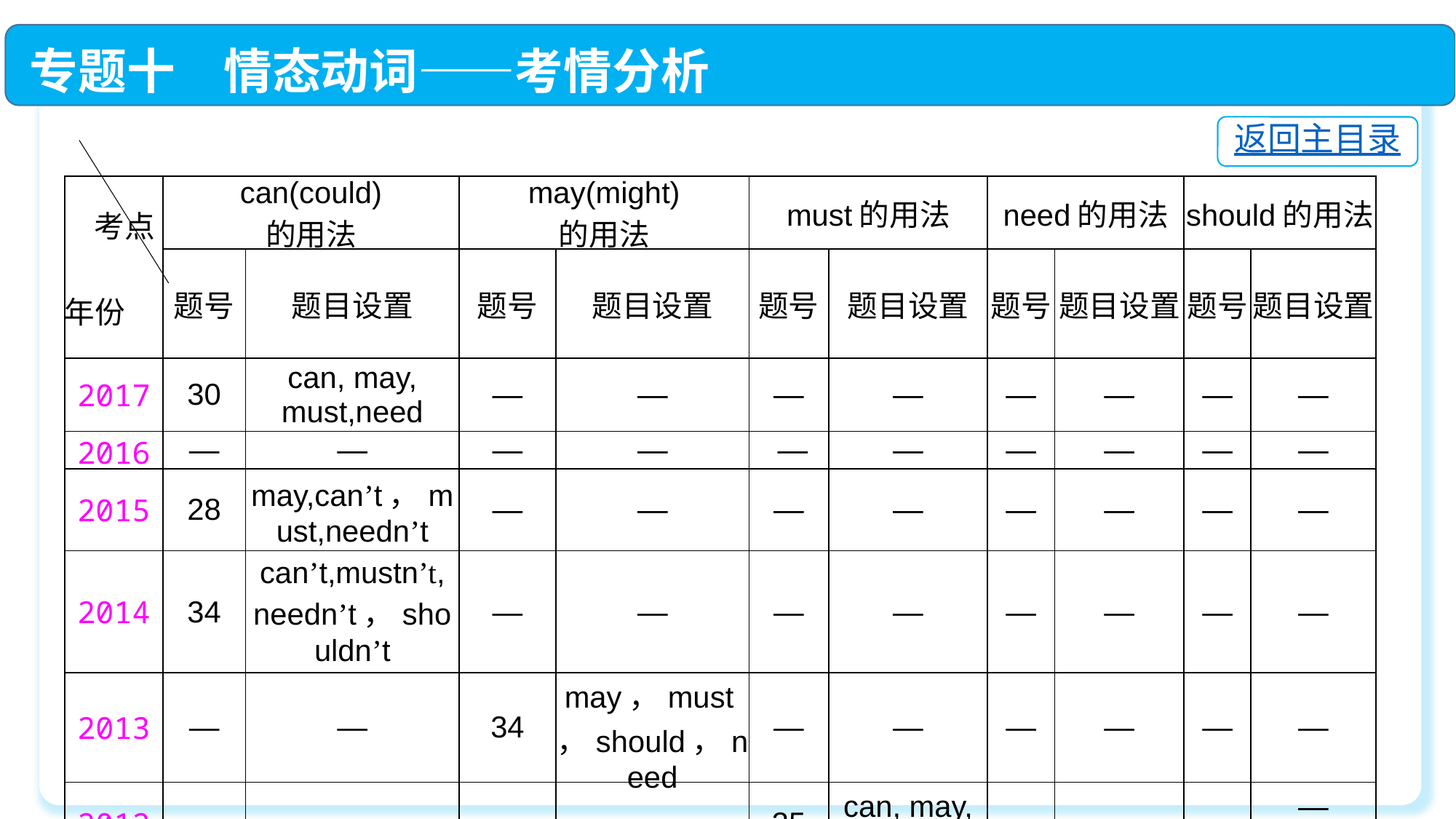

专题十　情态动词——考情分析

返回主目录
| 考点 年份 | can(could) 的用法 |  | may(might) 的用法 |  | must的用法 |  | need的用法 |  | should的用法 |  |
| --- | --- | --- | --- | --- | --- | --- | --- | --- | --- | --- |
|  | 题号 | 题目设置 | 题号 | 题目设置 | 题号 | 题目设置 | 题号 | 题目设置 | 题号 | 题目设置 |
| 2017 | 30 | can, may, must,need | — | — | — | — | — | — | — | — |
| 2016 | — | — | — | — | — | — | — | — | — | — |
| 2015 | 28 | may,can’t，must,needn’t | — | — | — | — | — | — | — | — |
| 2014 | 34 | can’t,mustn’t, needn’t，shouldn’t | — | — | — | — | — | — | — | — |
| 2013 | — | — | 34 | may，must，should，need | — | — | — | — | — | — |
| 2012 | — | — | — | — | 35 | can, may, must,need | — | — | — | — |